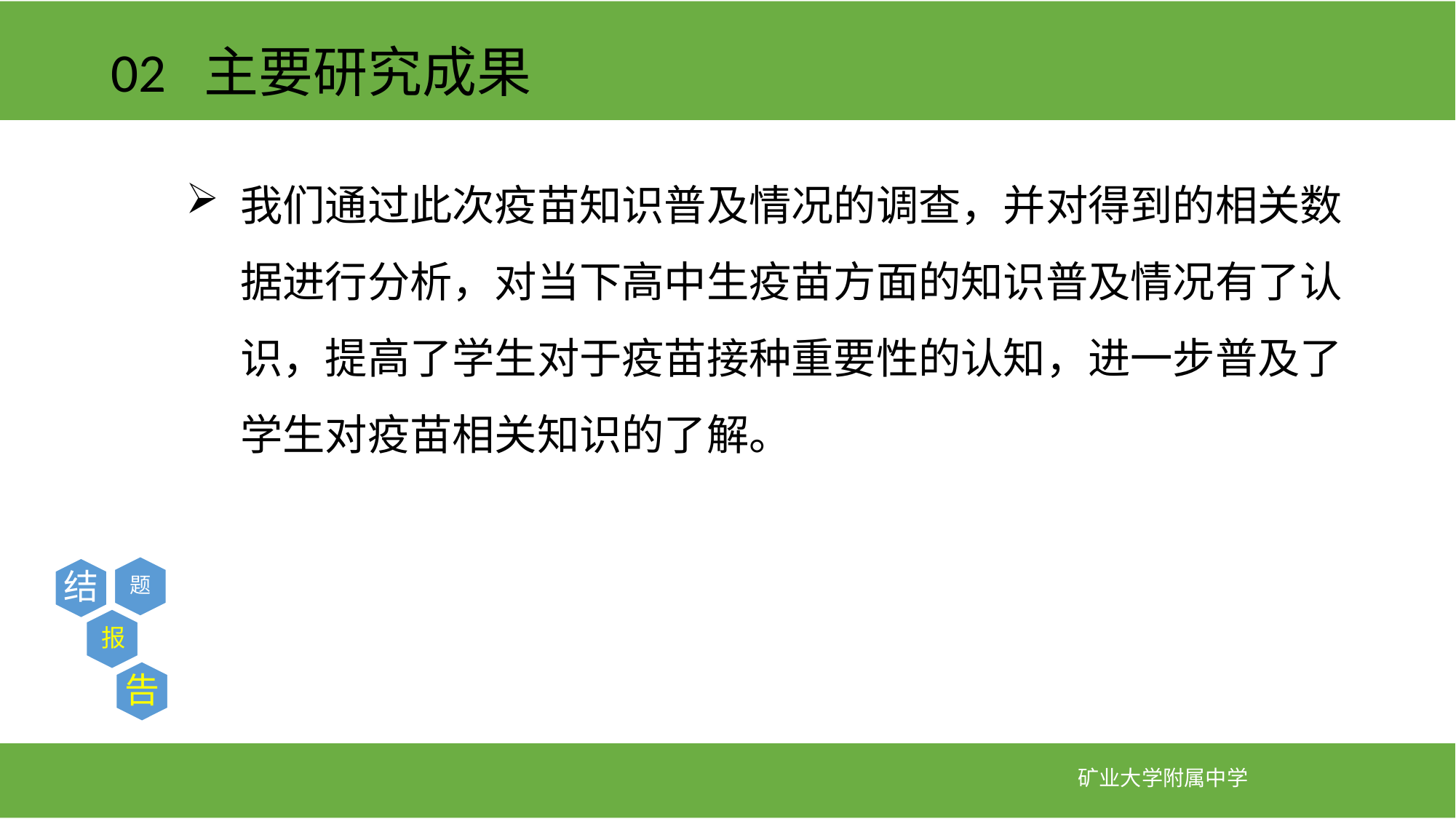

# 02  主要研究成果
我们通过此次疫苗知识普及情况的调查，并对得到的相关数据进行分析，对当下高中生疫苗方面的知识普及情况有了认识，提高了学生对于疫苗接种重要性的认知，进一步普及了学生对疫苗相关知识的了解。